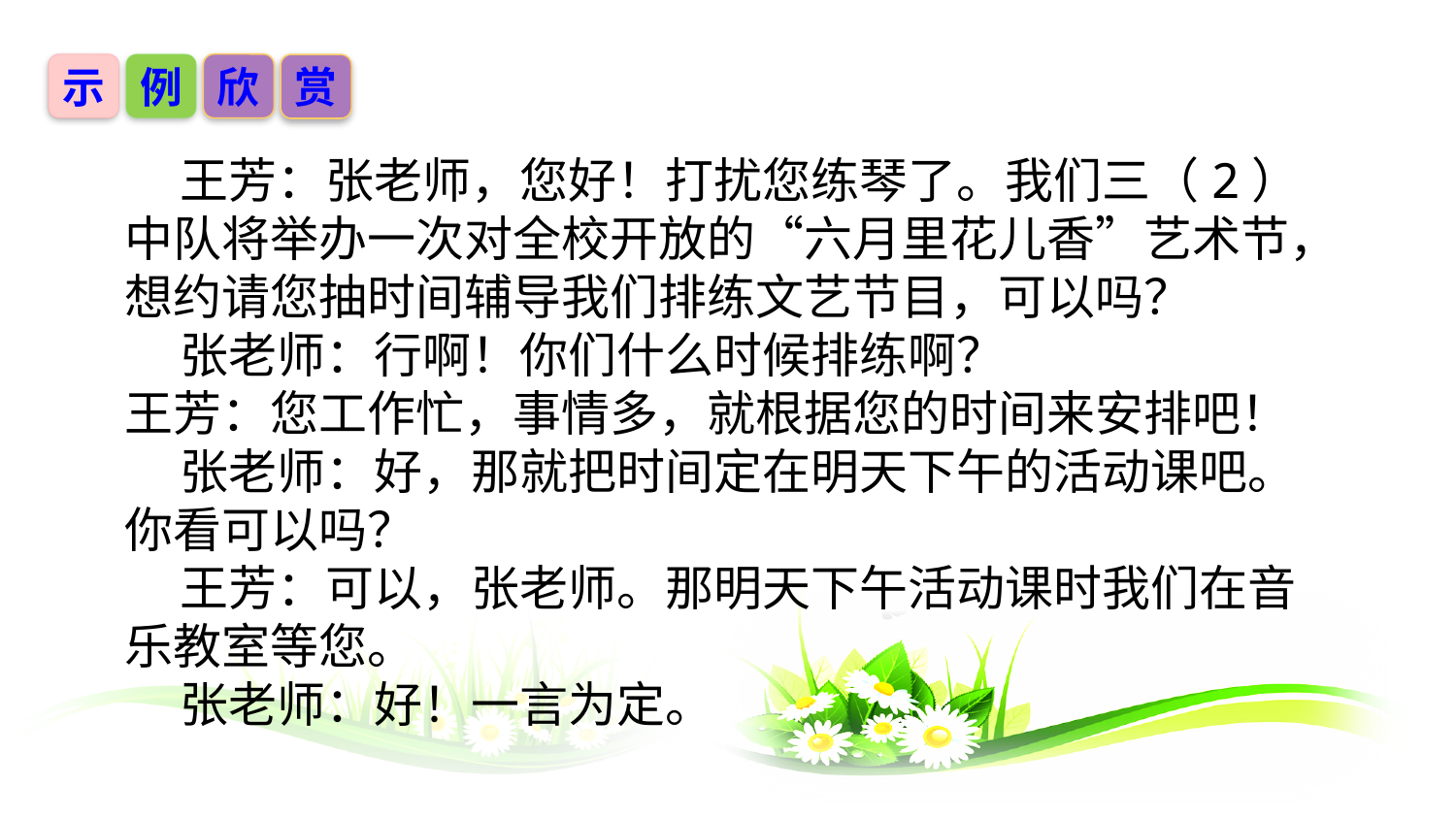

示
例
欣
赏
    王芳：张老师，您好！打扰您练琴了。我们三（2）中队将举办一次对全校开放的“六月里花儿香”艺术节，想约请您抽时间辅导我们排练文艺节目，可以吗？
    张老师：行啊！你们什么时候排练啊？
王芳：您工作忙，事情多，就根据您的时间来安排吧！
    张老师：好，那就把时间定在明天下午的活动课吧。你看可以吗？
    王芳：可以，张老师。那明天下午活动课时我们在音乐教室等您。
    张老师：好！一言为定。